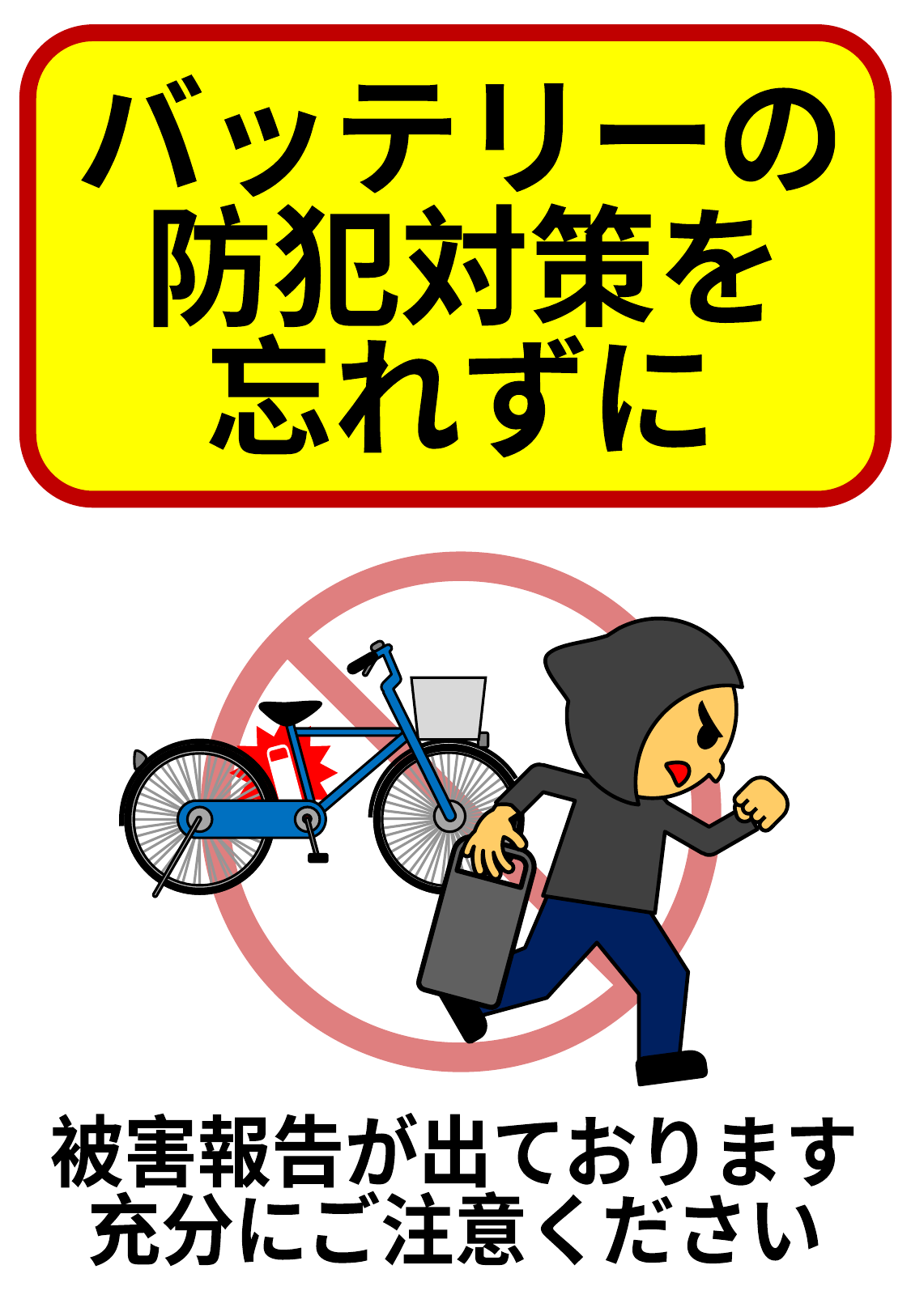

バッテリーの
防犯対策を
忘れずに

被害報告が出ております
充分にご注意ください